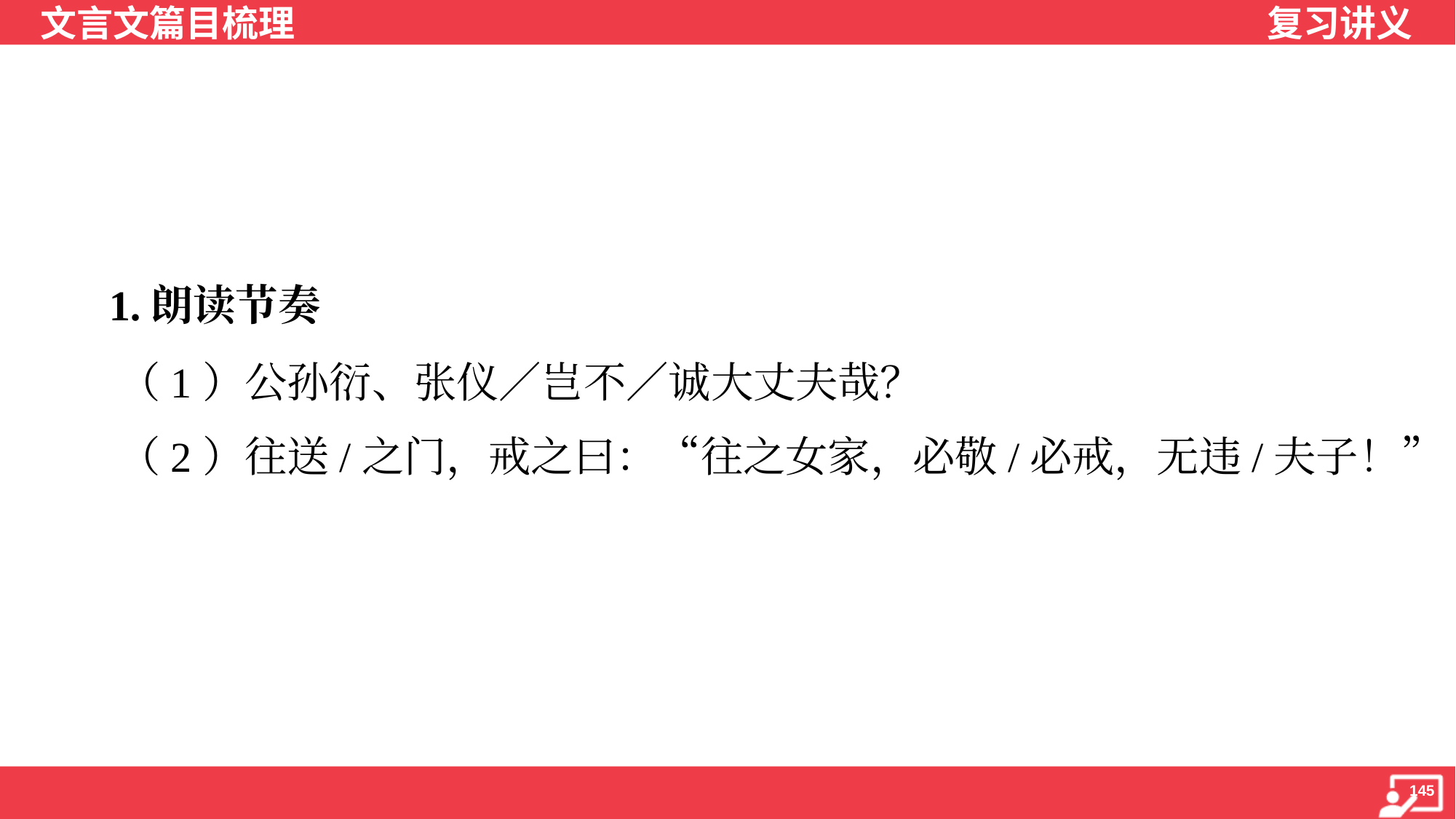

1.朗读节奏
    （1）公孙衍、张仪／岂不／诚大丈夫哉？
    （2）往送/之门，戒之曰：“往之女家，必敬/必戒，无违/夫子！”